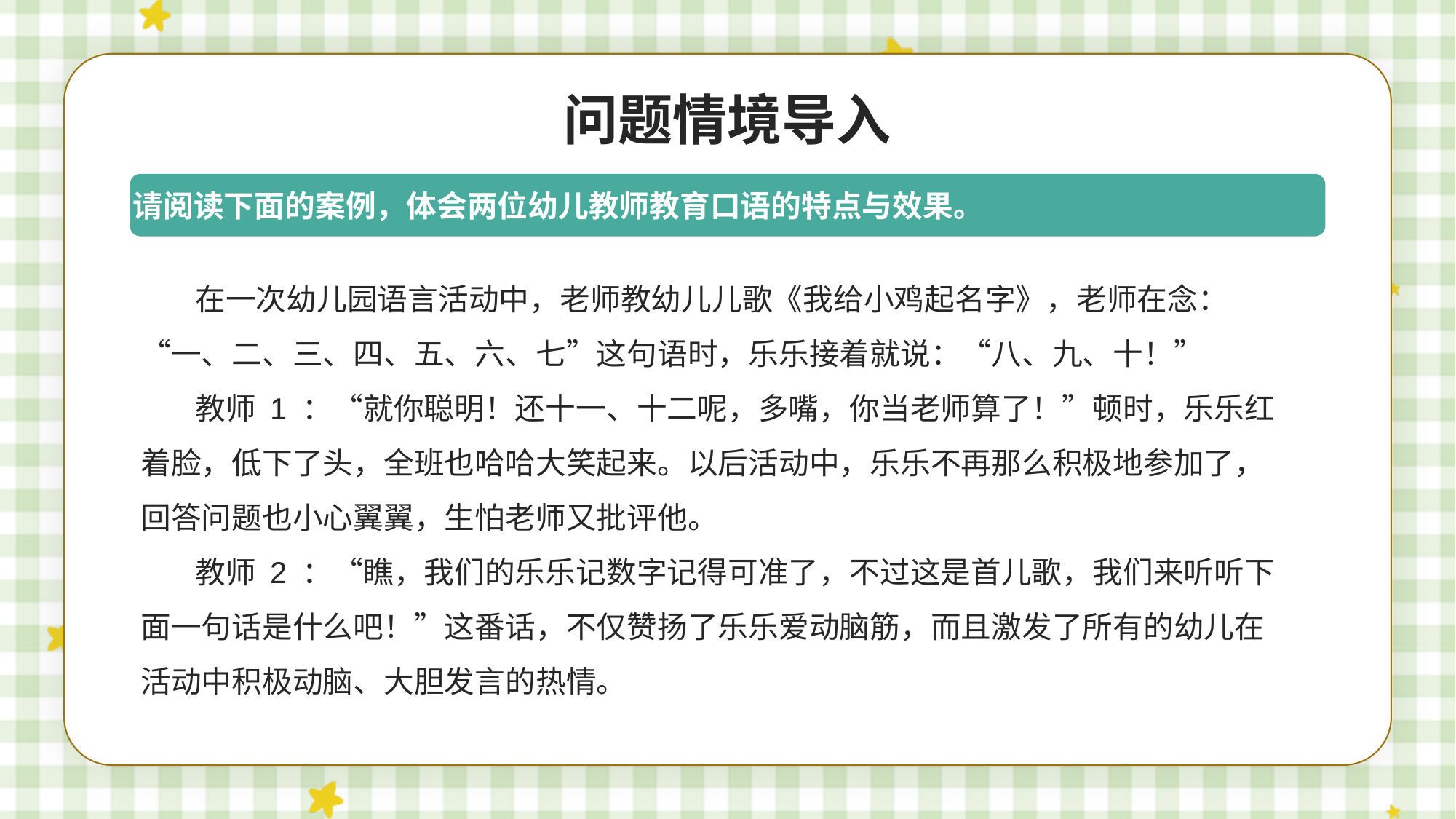

问题情境导入
请阅读下面的案例，体会两位幼儿教师教育口语的特点与效果。
在一次幼儿园语言活动中，老师教幼儿儿歌《我给小鸡起名字》，老师在念：“一、二、三、四、五、六、七”这句语时，乐乐接着就说：“八、九、十！”
教师 1 ：“就你聪明！还十一、十二呢，多嘴，你当老师算了！”顿时，乐乐红着脸，低下了头，全班也哈哈大笑起来。以后活动中，乐乐不再那么积极地参加了，回答问题也小心翼翼，生怕老师又批评他。
教师 2 ：“瞧，我们的乐乐记数字记得可准了，不过这是首儿歌，我们来听听下面一句话是什么吧！”这番话，不仅赞扬了乐乐爱动脑筋，而且激发了所有的幼儿在活动中积极动脑、大胆发言的热情。